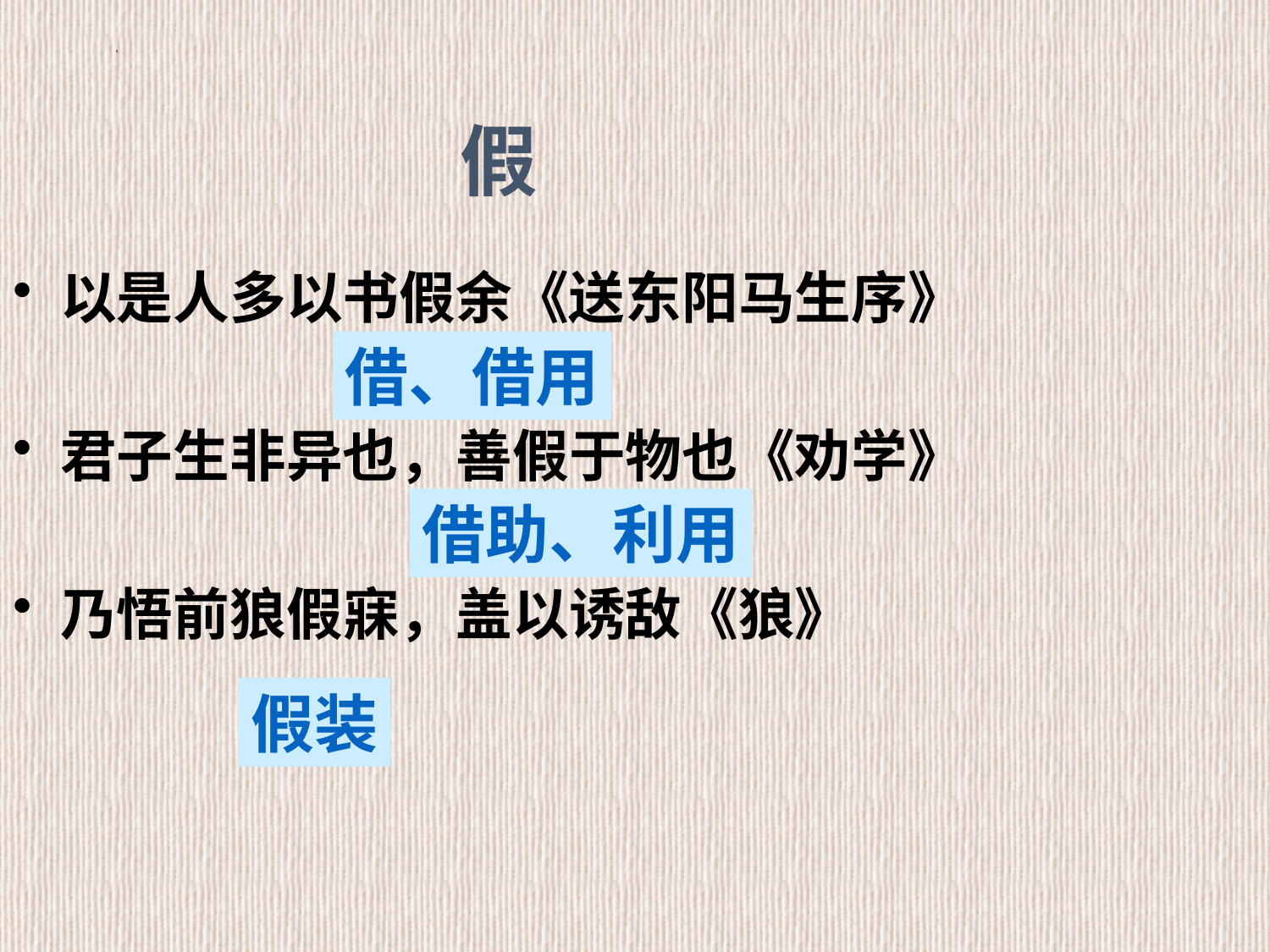

假
以是人多以书假余《送东阳马生序》

君子生非异也，善假于物也《劝学》

乃悟前狼假寐，盖以诱敌《狼》

借、借用
借助、利用
假装